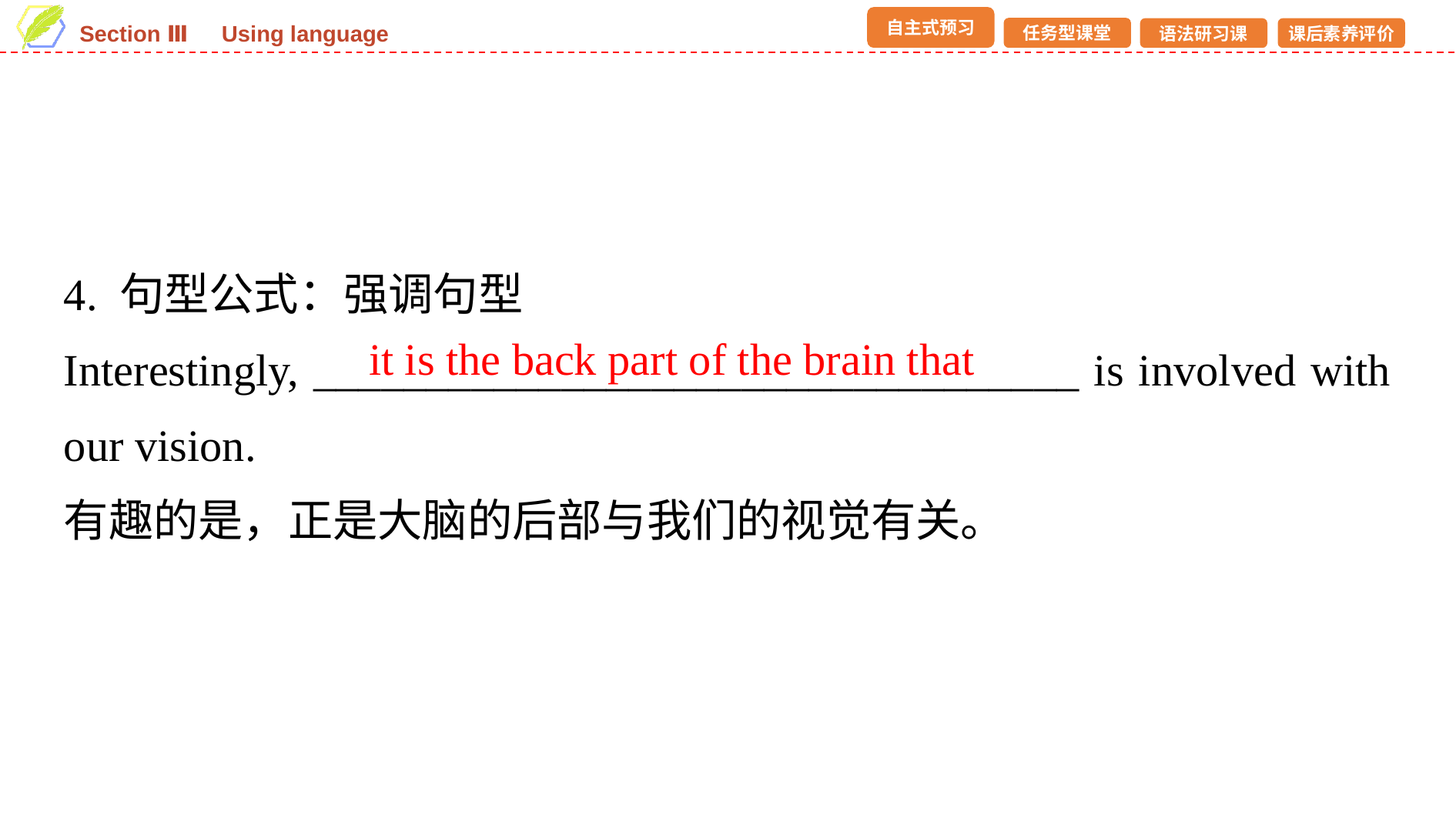

4. 句型公式：强调句型
Interestingly, __________________________________ is involved with our vision.
有趣的是，正是大脑的后部与我们的视觉有关。
it is the back part of the brain that